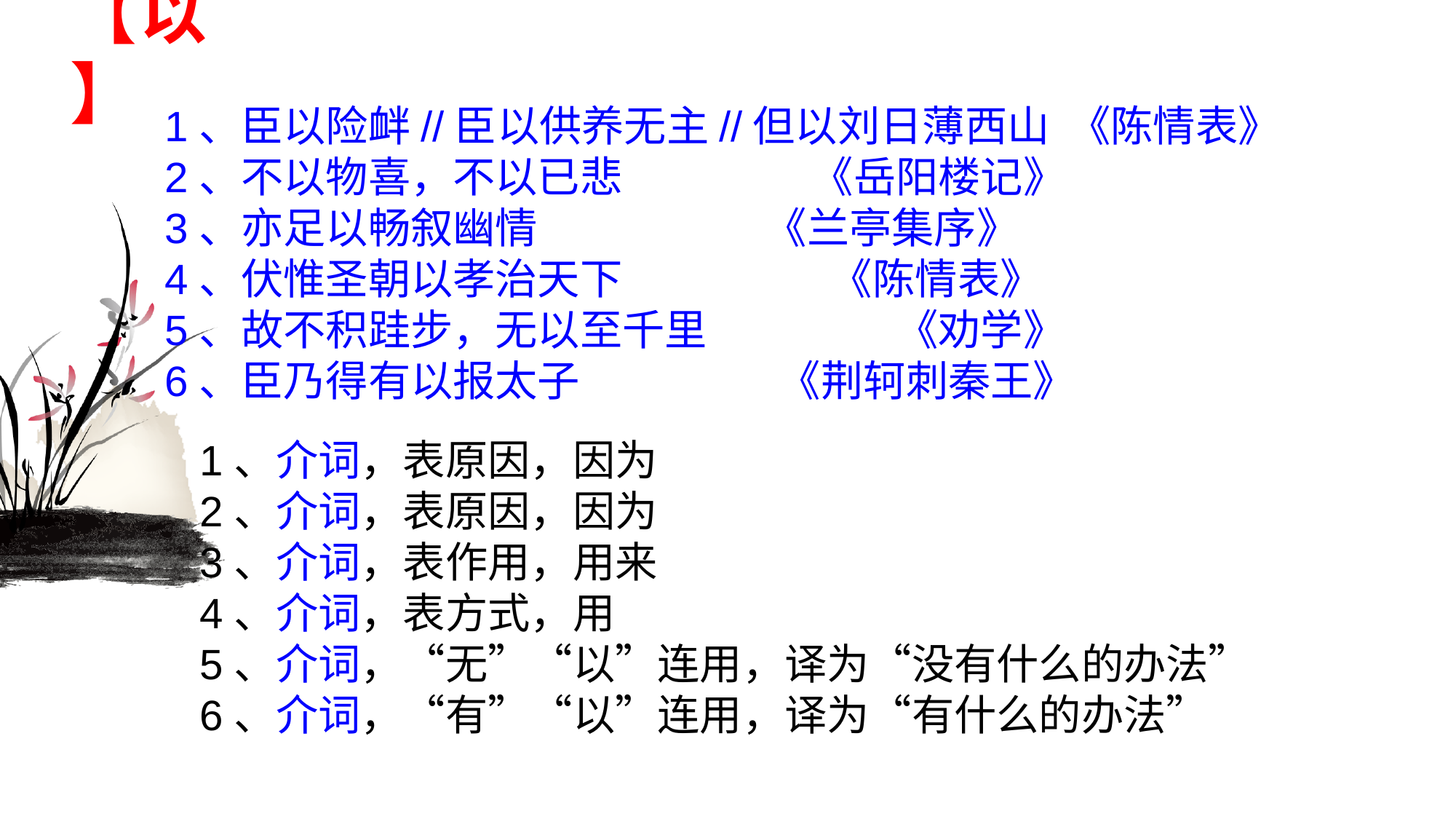

# 【以】
1、臣以险衅//臣以供养无主//但以刘日薄西山  《陈情表》
2、不以物喜，不以已悲                    《岳阳楼记》
3、亦足以畅叙幽情                        《兰亭集序》
4、伏惟圣朝以孝治天下                      《陈情表》
5、故不积跬步，无以至千里                    《劝学》
6、臣乃得有以报太子                     《荆轲刺秦王》
1、介词，表原因，因为
2、介词，表原因，因为
3、介词，表作用，用来
4、介词，表方式，用
5、介词，“无”“以”连用，译为“没有什么的办法”
6、介词，“有”“以”连用，译为“有什么的办法”